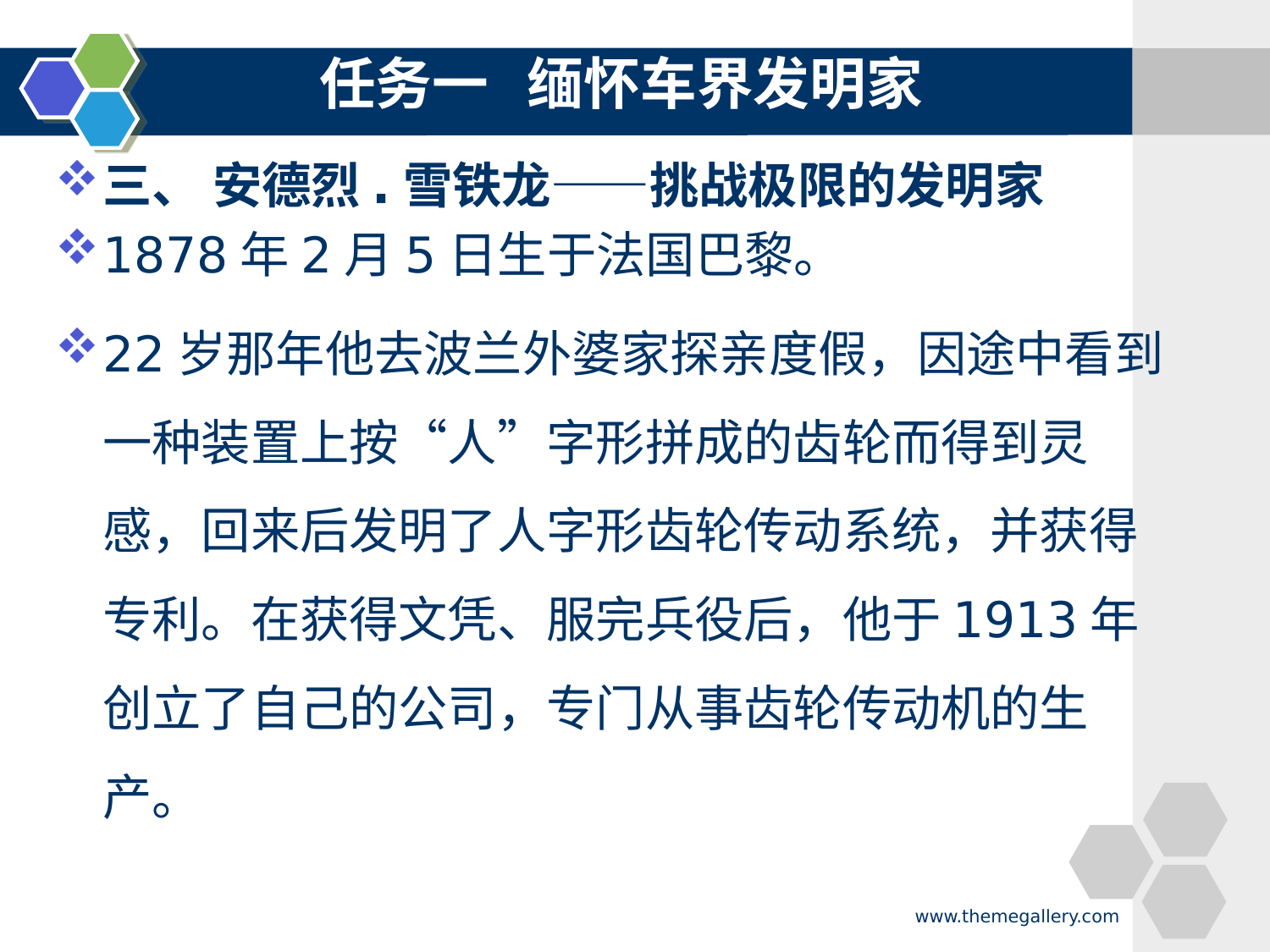

任务一   缅怀车界发明家
#
三、 安德烈.雪铁龙——挑战极限的发明家
1878年2月5日生于法国巴黎。
22岁那年他去波兰外婆家探亲度假，因途中看到一种装置上按“人”字形拼成的齿轮而得到灵感，回来后发明了人字形齿轮传动系统，并获得专利。在获得文凭、服完兵役后，他于1913年创立了自己的公司，专门从事齿轮传动机的生产。

www.themegallery.com